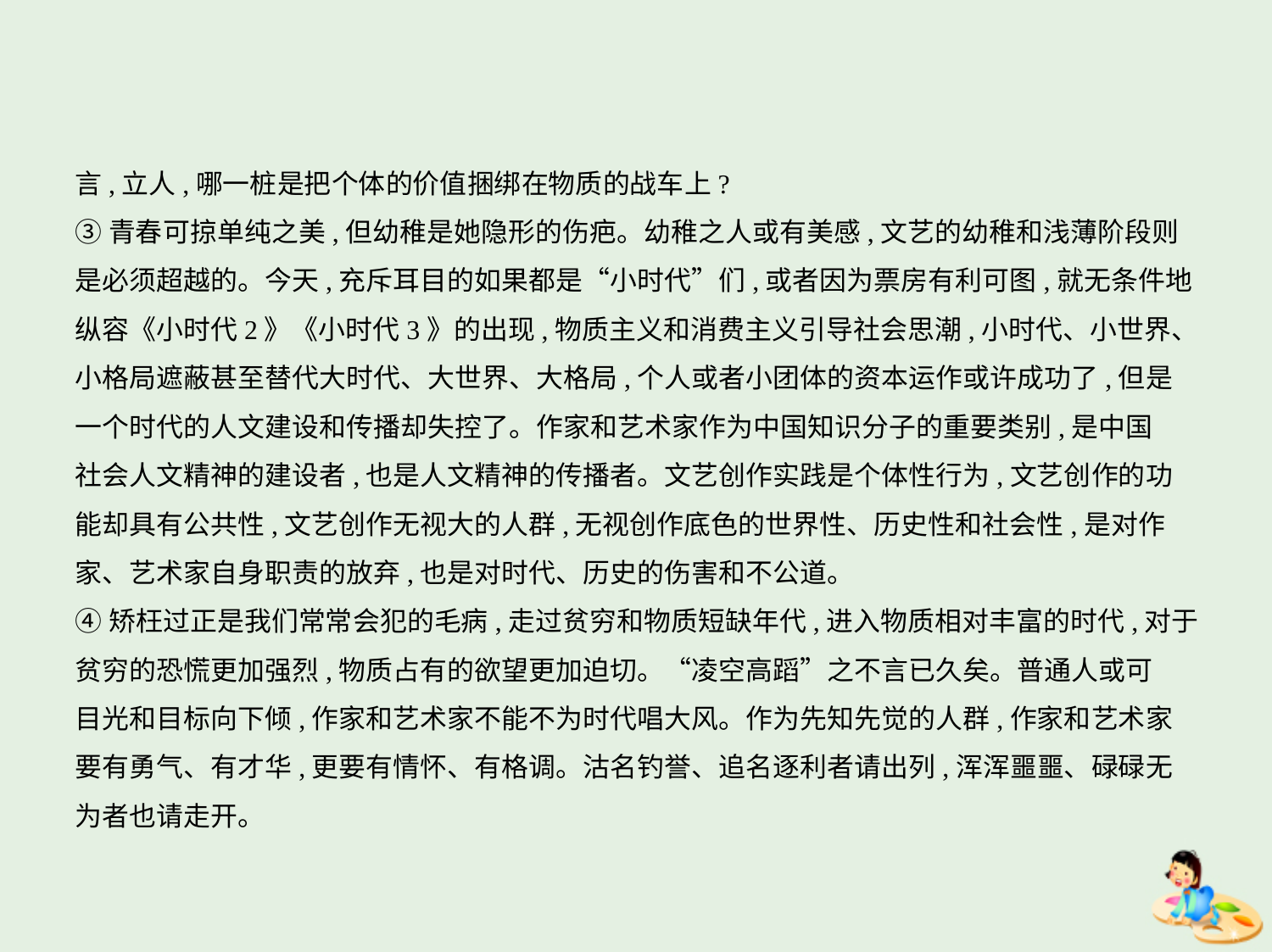

言,立人,哪一桩是把个体的价值捆绑在物质的战车上?
③青春可掠单纯之美,但幼稚是她隐形的伤疤。幼稚之人或有美感,文艺的幼稚和浅薄阶段则
是必须超越的。今天,充斥耳目的如果都是“小时代”们,或者因为票房有利可图,就无条件地
纵容《小时代2》《小时代3》的出现,物质主义和消费主义引导社会思潮,小时代、小世界、
小格局遮蔽甚至替代大时代、大世界、大格局,个人或者小团体的资本运作或许成功了,但是
一个时代的人文建设和传播却失控了。作家和艺术家作为中国知识分子的重要类别,是中国
社会人文精神的建设者,也是人文精神的传播者。文艺创作实践是个体性行为,文艺创作的功
能却具有公共性,文艺创作无视大的人群,无视创作底色的世界性、历史性和社会性,是对作
家、艺术家自身职责的放弃,也是对时代、历史的伤害和不公道。
④矫枉过正是我们常常会犯的毛病,走过贫穷和物质短缺年代,进入物质相对丰富的时代,对于
贫穷的恐慌更加强烈,物质占有的欲望更加迫切。“凌空高蹈”之不言已久矣。普通人或可
目光和目标向下倾,作家和艺术家不能不为时代唱大风。作为先知先觉的人群,作家和艺术家
要有勇气、有才华,更要有情怀、有格调。沽名钓誉、追名逐利者请出列,浑浑噩噩、碌碌无
为者也请走开。